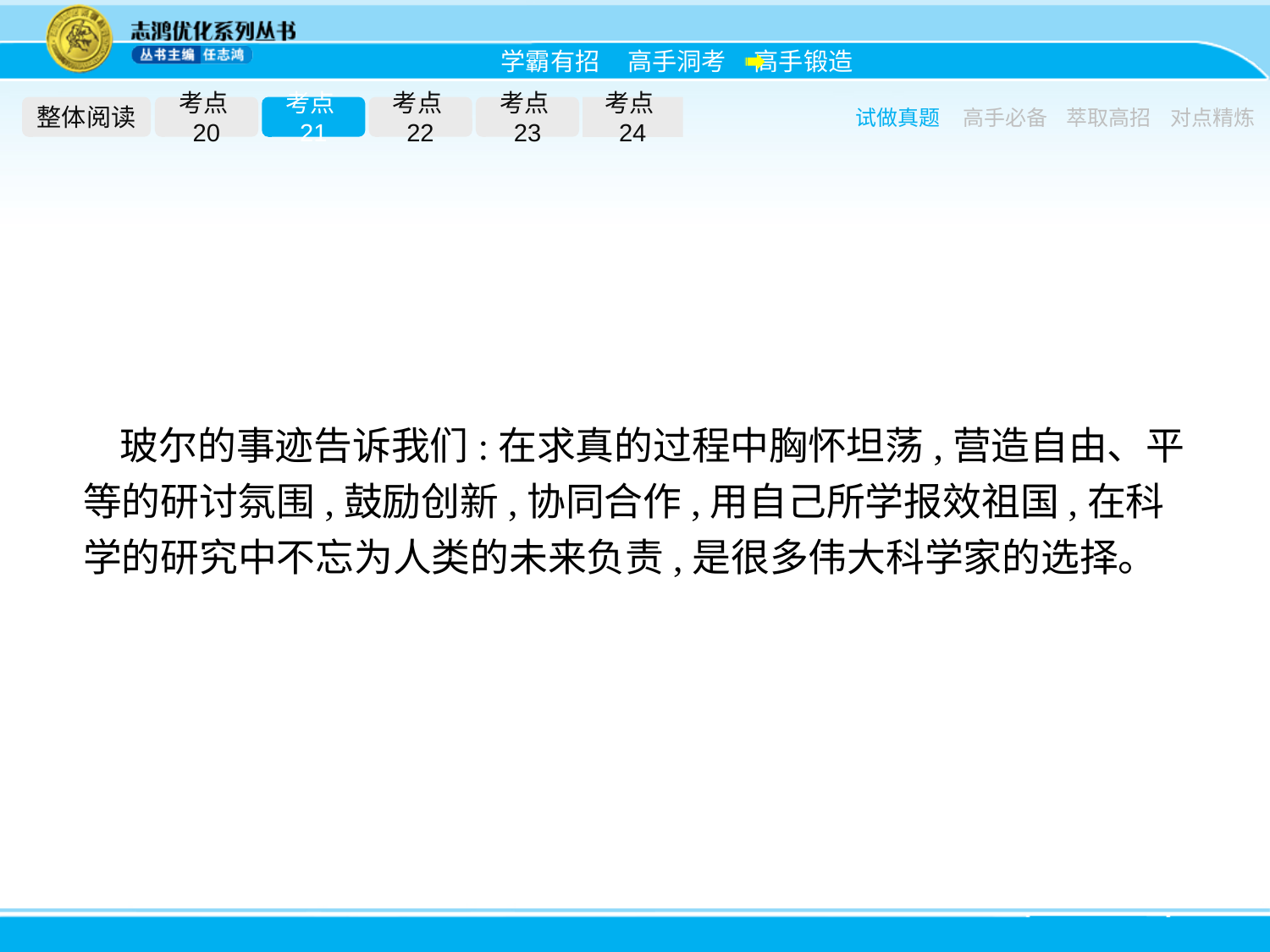

整体阅读
考点20
考点21
考点22
考点23
考点24
试做真题
高手必备
萃取高招
对点精炼
玻尔的事迹告诉我们:在求真的过程中胸怀坦荡,营造自由、平等的研讨氛围,鼓励创新,协同合作,用自己所学报效祖国,在科学的研究中不忘为人类的未来负责,是很多伟大科学家的选择。